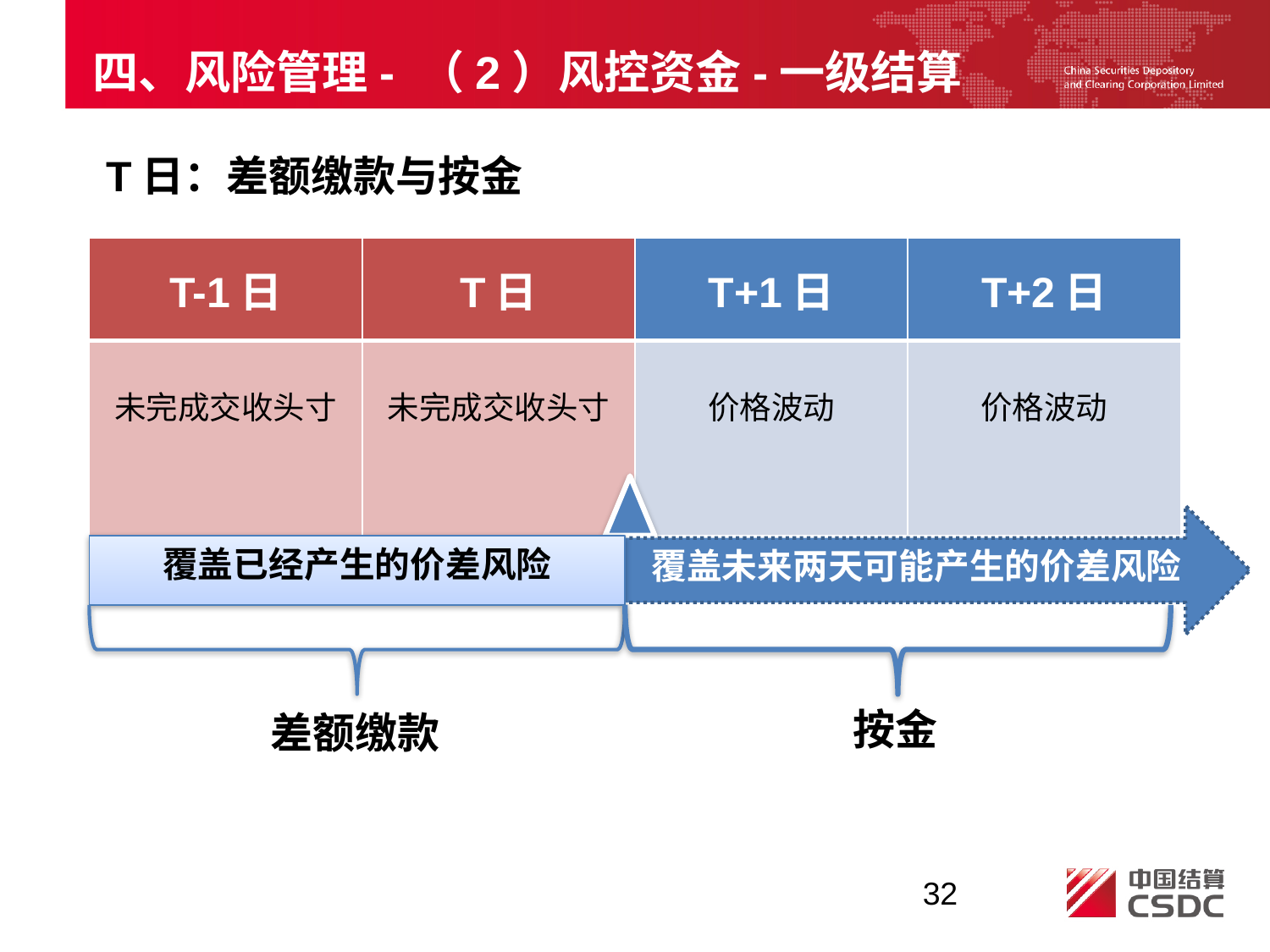

四、风险管理- （2）风控资金-一级结算

                  差额缴款                                 按金
T日：差额缴款与按金
| T-1日 | T日 | T+1日 | T+2日 |
| --- | --- | --- | --- |
| 未完成交收头寸 | 未完成交收头寸 | 价格波动 | 价格波动 |

覆盖未来两天可能产生的价差风险
覆盖已经产生的价差风险
按金
差额缴款
32